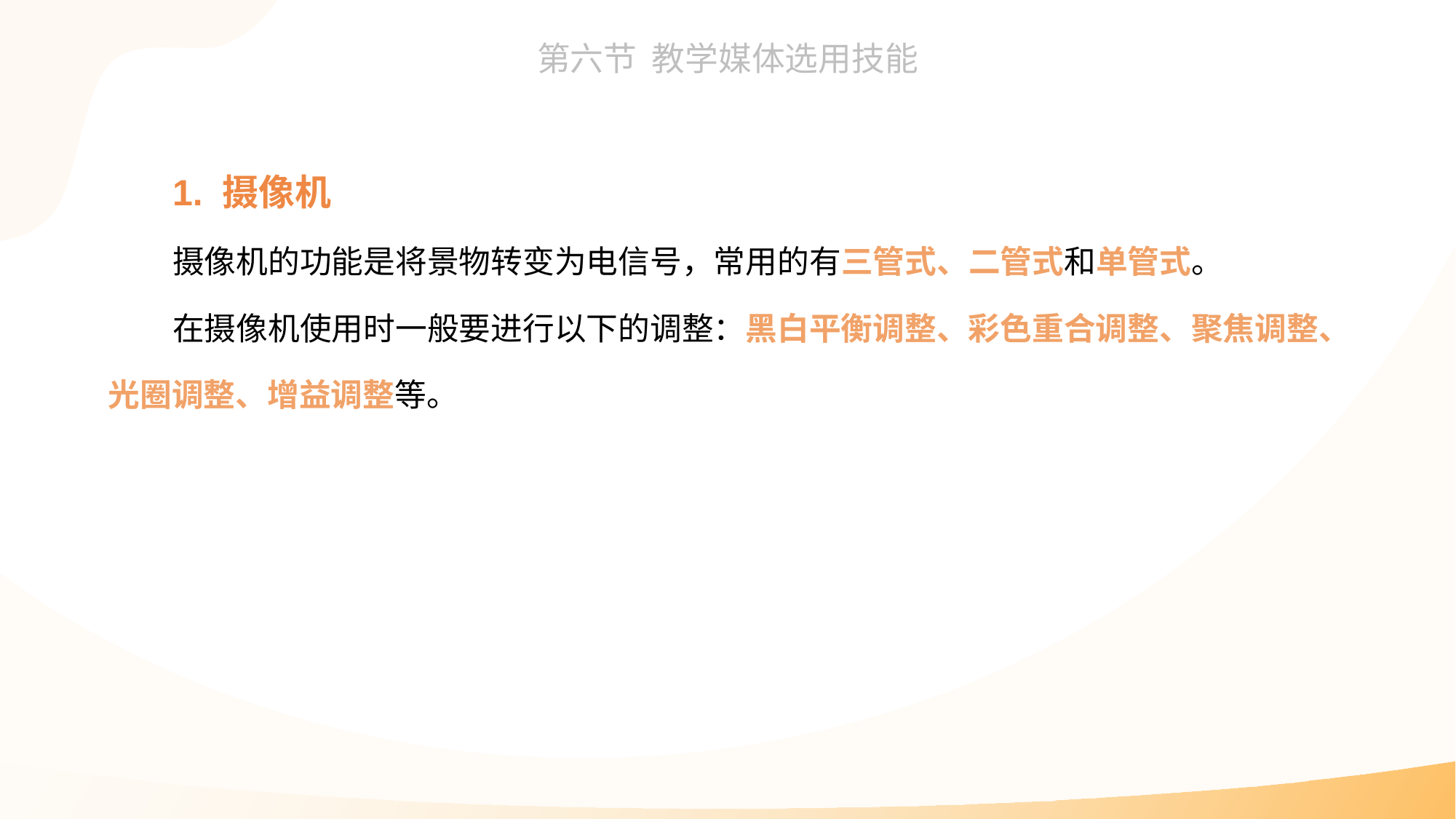

1. 摄像机
摄像机的功能是将景物转变为电信号，常用的有三管式、二管式和单管式。
在摄像机使用时一般要进行以下的调整：黑白平衡调整、彩色重合调整、聚焦调整、光圈调整、增益调整等。